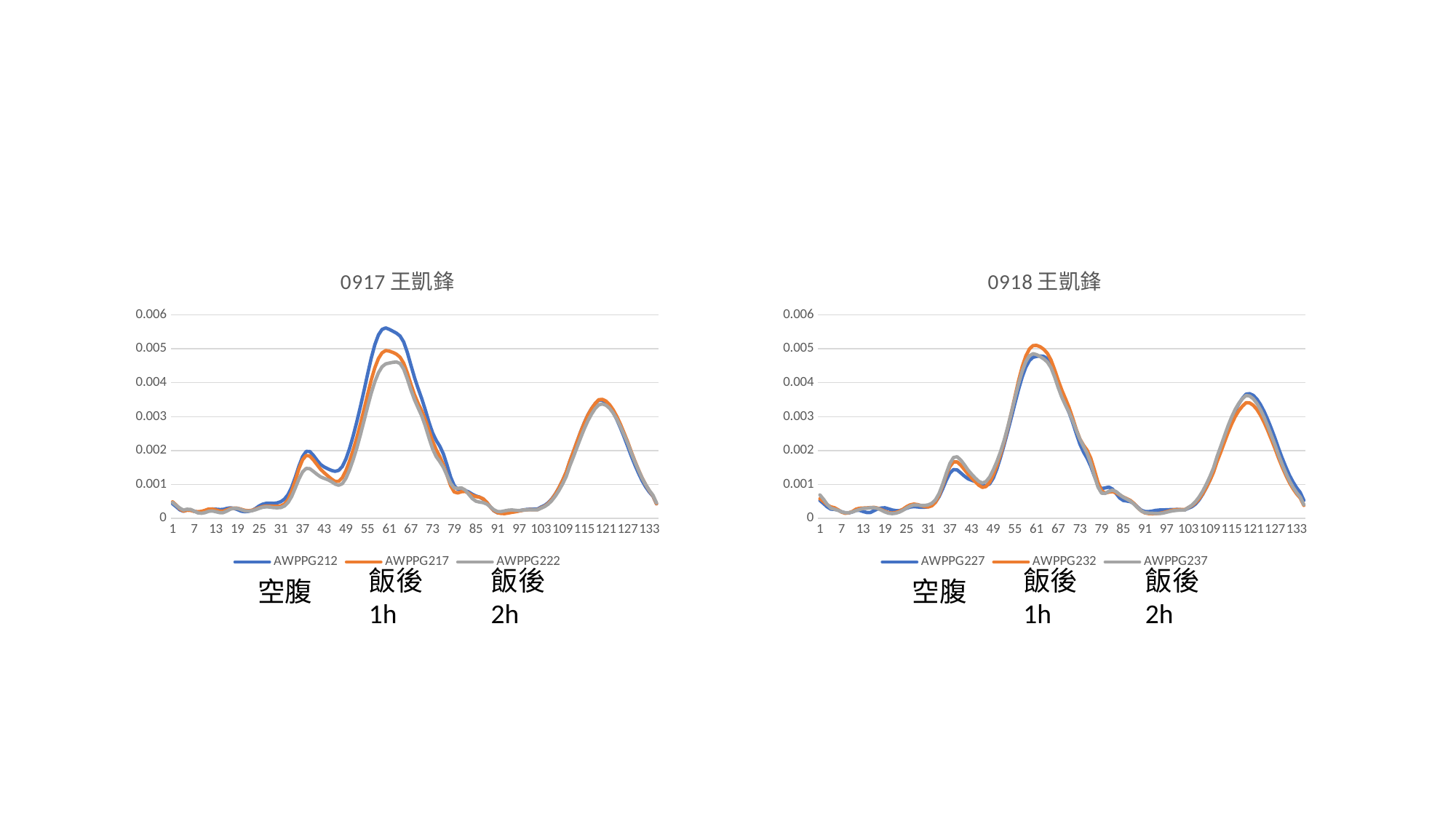

### Chart: 0917王凱鋒

| Category | AWPPG212 | AWPPG217 | AWPPG222 |
|---|---|---|---|

### Chart: 0918王凱鋒

| Category | AWPPG227 | AWPPG232 | AWPPG237 |
|---|---|---|---|
飯後1h
飯後
2h
飯後1h
飯後
2h
空腹
空腹